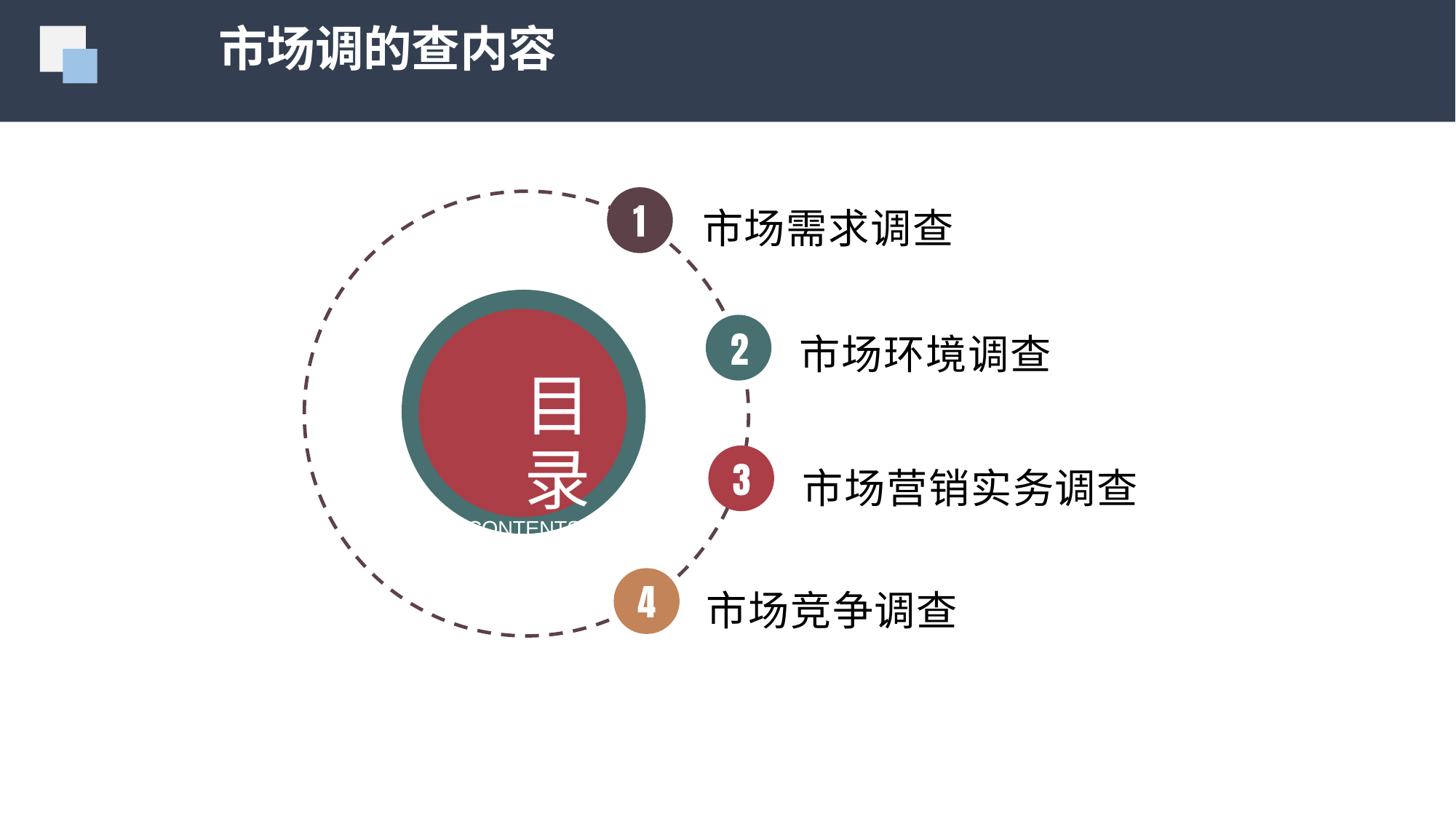

市场调的查内容

1

市场需求调查

市场环境调查
市场营销实务调查 市场竞争调查

2

目录
CONTENTS

3

4